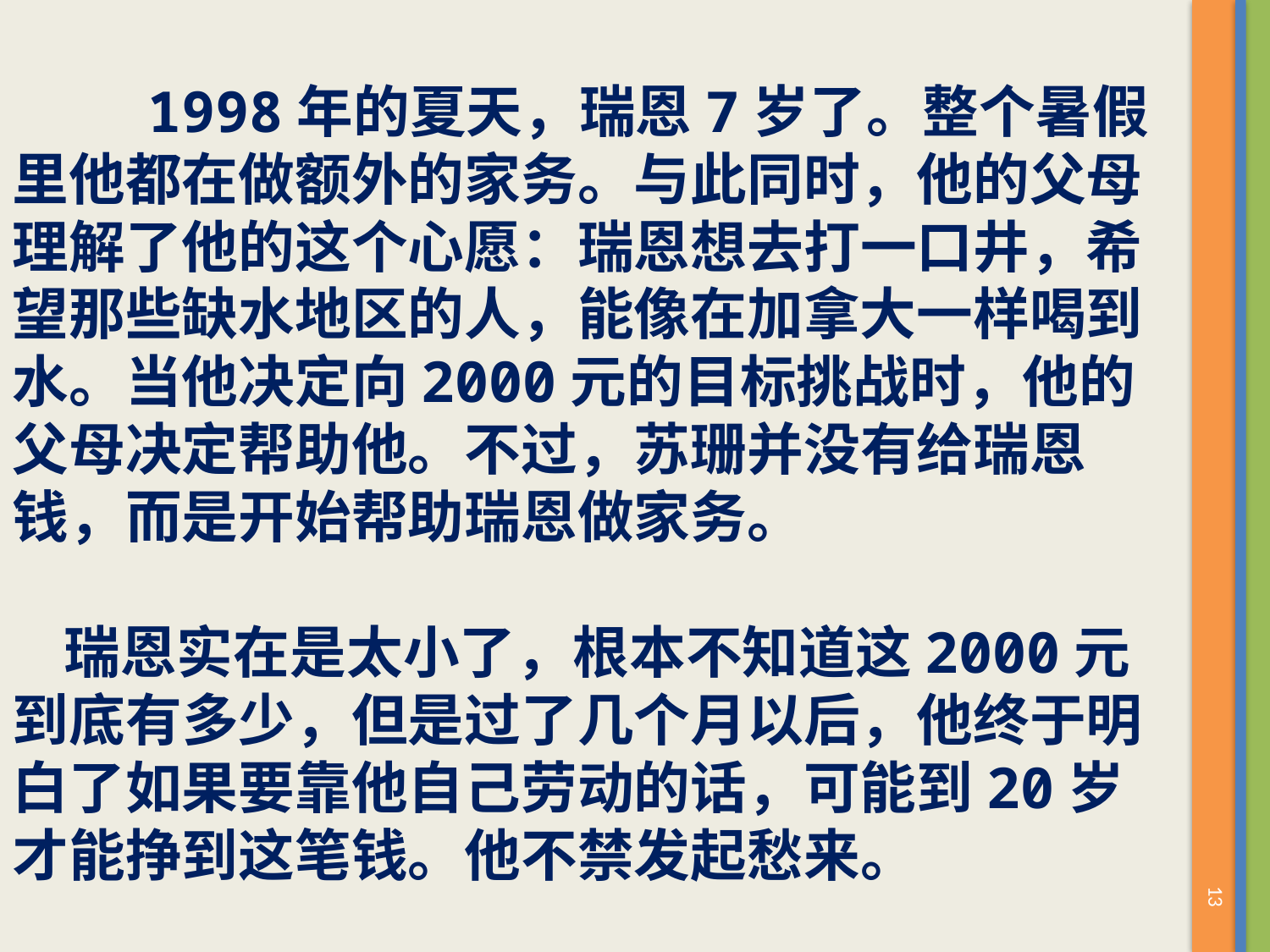

1998年的夏天，瑞恩7岁了。整个暑假里他都在做额外的家务。与此同时，他的父母理解了他的这个心愿：瑞恩想去打一口井，希望那些缺水地区的人，能像在加拿大一样喝到水。当他决定向2000元的目标挑战时，他的父母决定帮助他。不过，苏珊并没有给瑞恩钱，而是开始帮助瑞恩做家务。
    瑞恩实在是太小了，根本不知道这2000元到底有多少，但是过了几个月以后，他终于明白了如果要靠他自己劳动的话，可能到20岁才能挣到这笔钱。他不禁发起愁来。
13